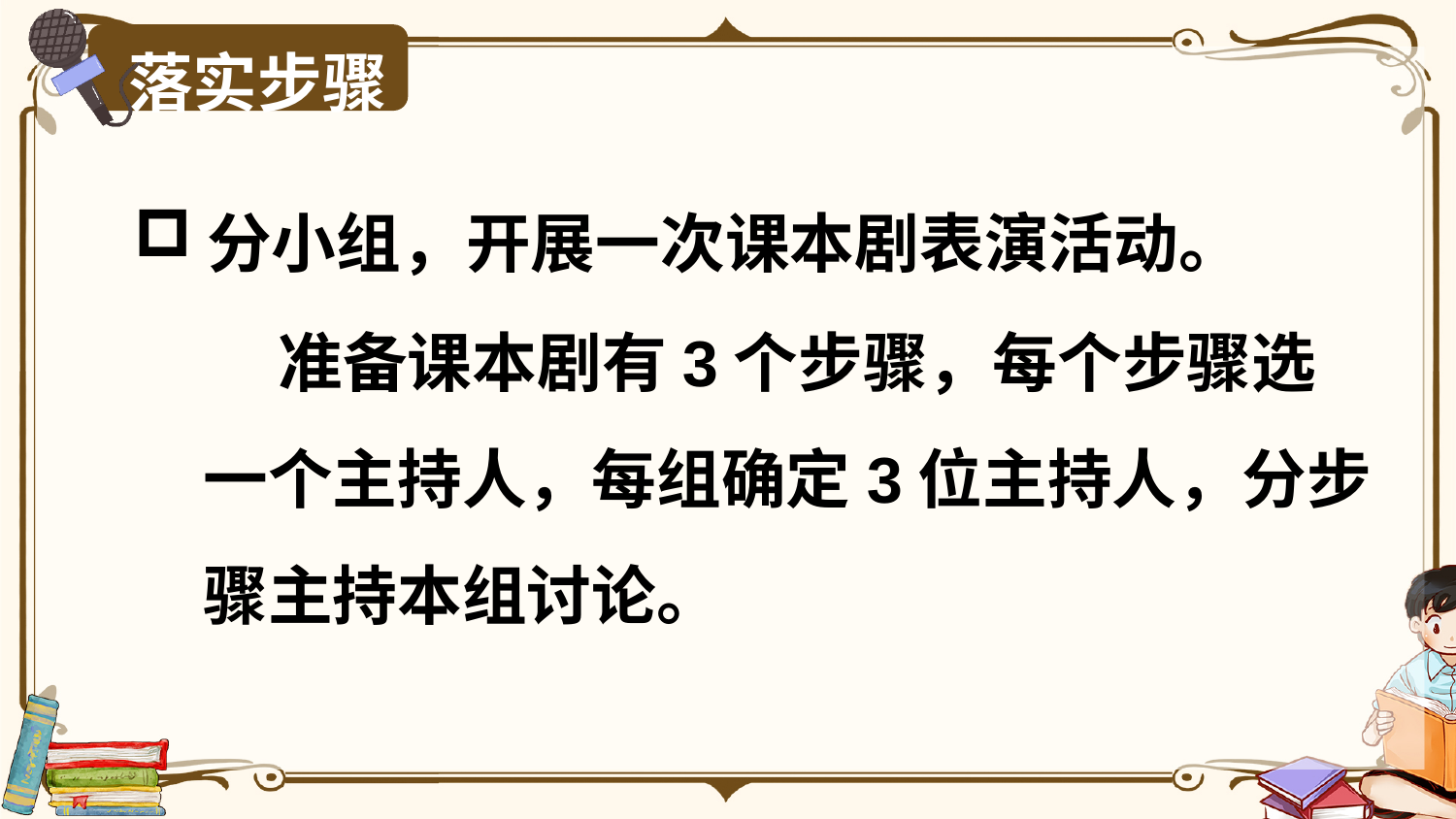

落实步骤
分小组，开展一次课本剧表演活动。
    准备课本剧有3个步骤，每个步骤选一个主持人，每组确定3位主持人，分步骤主持本组讨论。